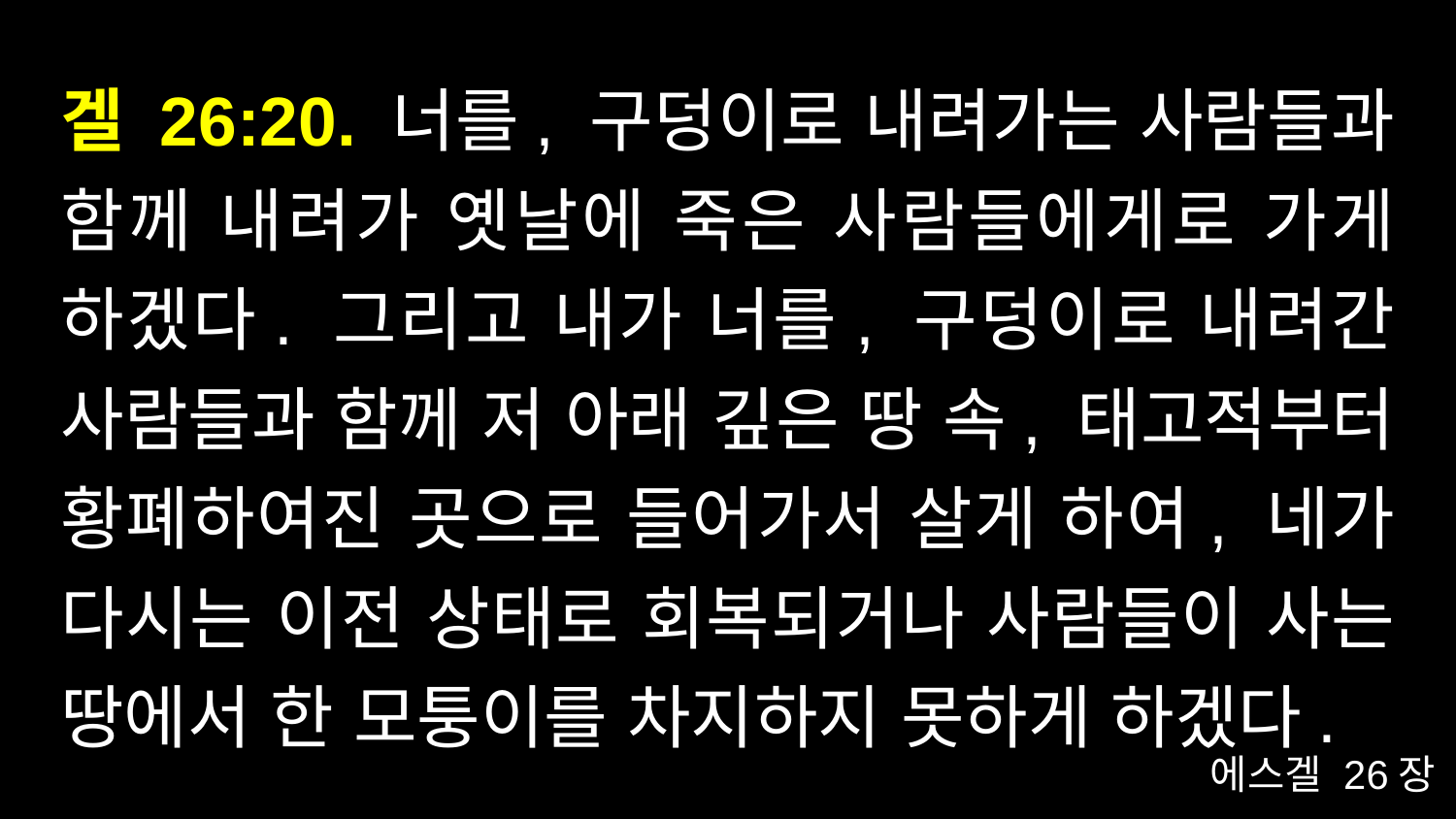

# 겔 26:20. 너를, 구덩이로 내려가는 사람들과 함께 내려가 옛날에 죽은 사람들에게로 가게 하겠다. 그리고 내가 너를, 구덩이로 내려간 사람들과 함께 저 아래 깊은 땅 속, 태고적부터 황폐하여진 곳으로 들어가서 살게 하여, 네가 다시는 이전 상태로 회복되거나 사람들이 사는 땅에서 한 모퉁이를 차지하지 못하게 하겠다.
에스겔 26장